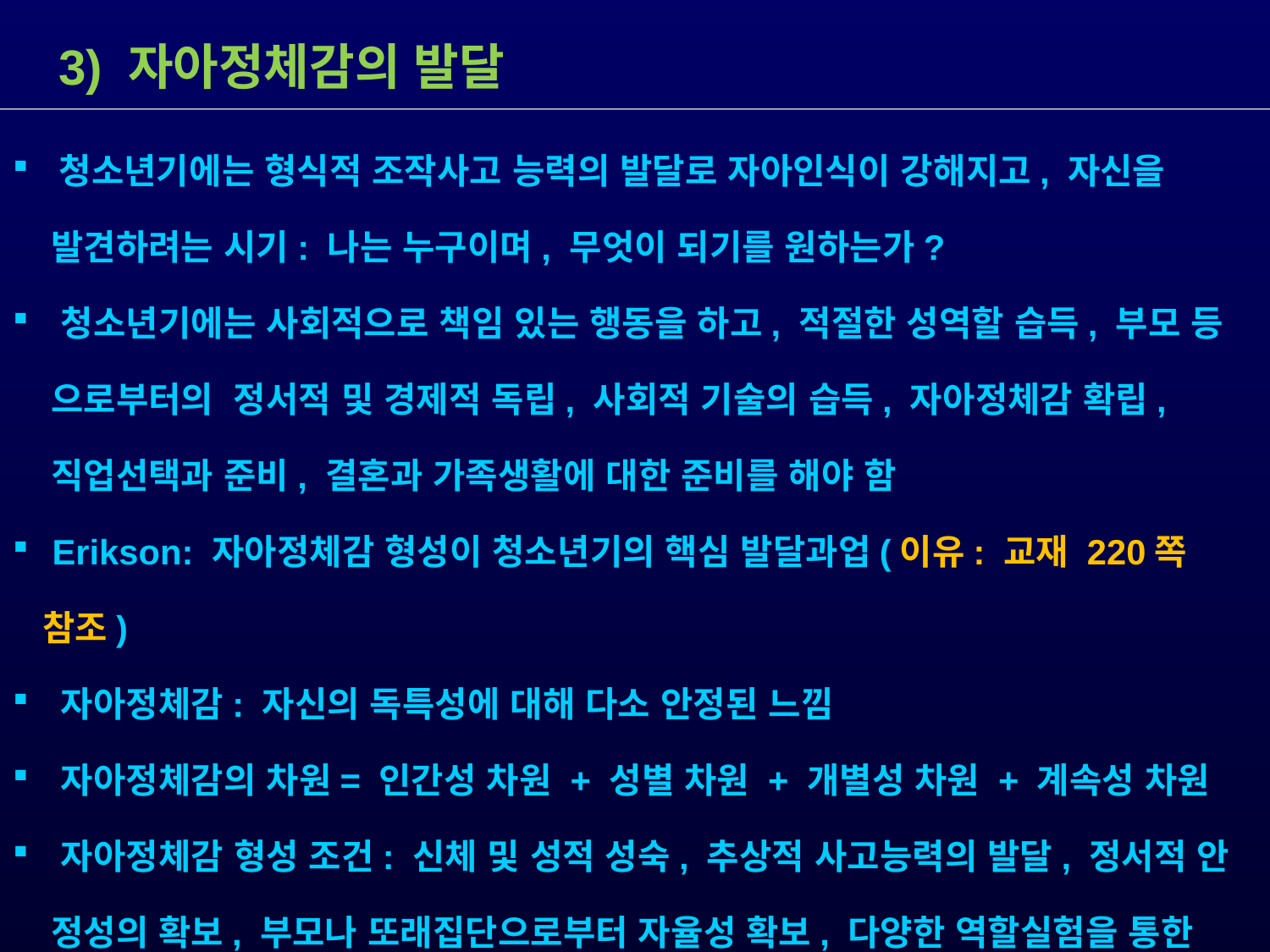

3) 자아정체감의 발달
 청소년기에는 형식적 조작사고 능력의 발달로 자아인식이 강해지고, 자신을
   발견하려는 시기: 나는 누구이며, 무엇이 되기를 원하는가?
 청소년기에는 사회적으로 책임 있는 행동을 하고, 적절한 성역할 습득, 부모 등
   으로부터의  정서적 및 경제적 독립, 사회적 기술의 습득, 자아정체감 확립,
   직업선택과 준비, 결혼과 가족생활에 대한 준비를 해야 함
 Erikson: 자아정체감 형성이 청소년기의 핵심 발달과업(이유: 교재 220쪽 참조)
 자아정체감: 자신의 독특성에 대해 다소 안정된 느낌
 자아정체감의 차원= 인간성 차원 + 성별 차원 + 개별성 차원 + 계속성 차원
 자아정체감 형성 조건: 신체 및 성적 성숙, 추상적 사고능력의 발달, 정서적 안
   정성의 확보, 부모나 또래집단으로부터 자율성 확보, 다양한 역할실험을 통한
   자신의 특성 인정, 타인의 견해 이해, 세계에 대한 지식 습득